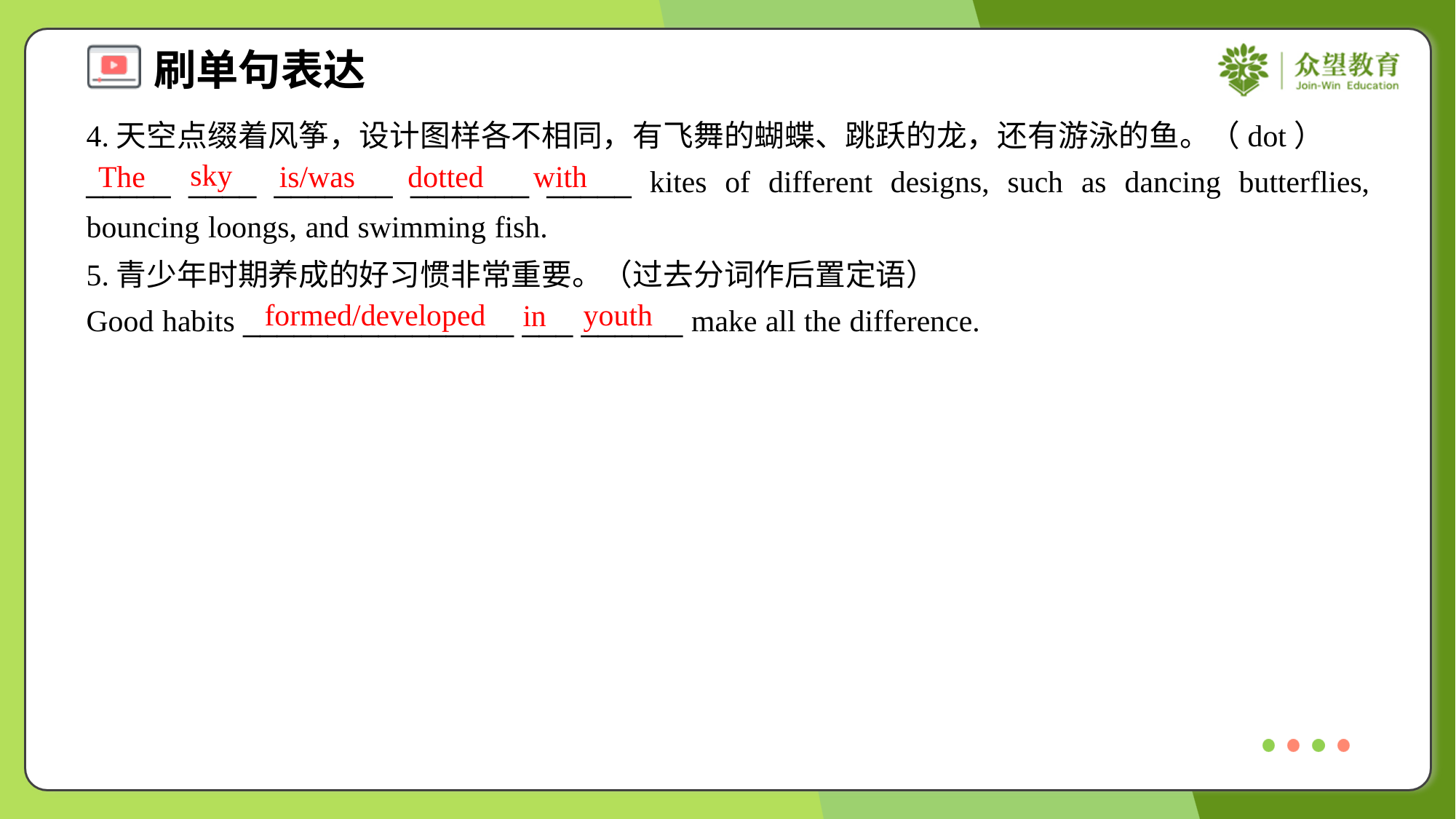

4.天空点缀着风筝，设计图样各不相同，有飞舞的蝴蝶、跳跃的龙，还有游泳的鱼。（dot）
_____ ____ _______ _______ _____ kites of different designs, such as dancing butterflies, bouncing loongs, and swimming fish.
sky
The
is/was
dotted
with
5.青少年时期养成的好习惯非常重要。（过去分词作后置定语）
Good habits ________________ ___ ______ make all the difference.
formed/developed
youth
in